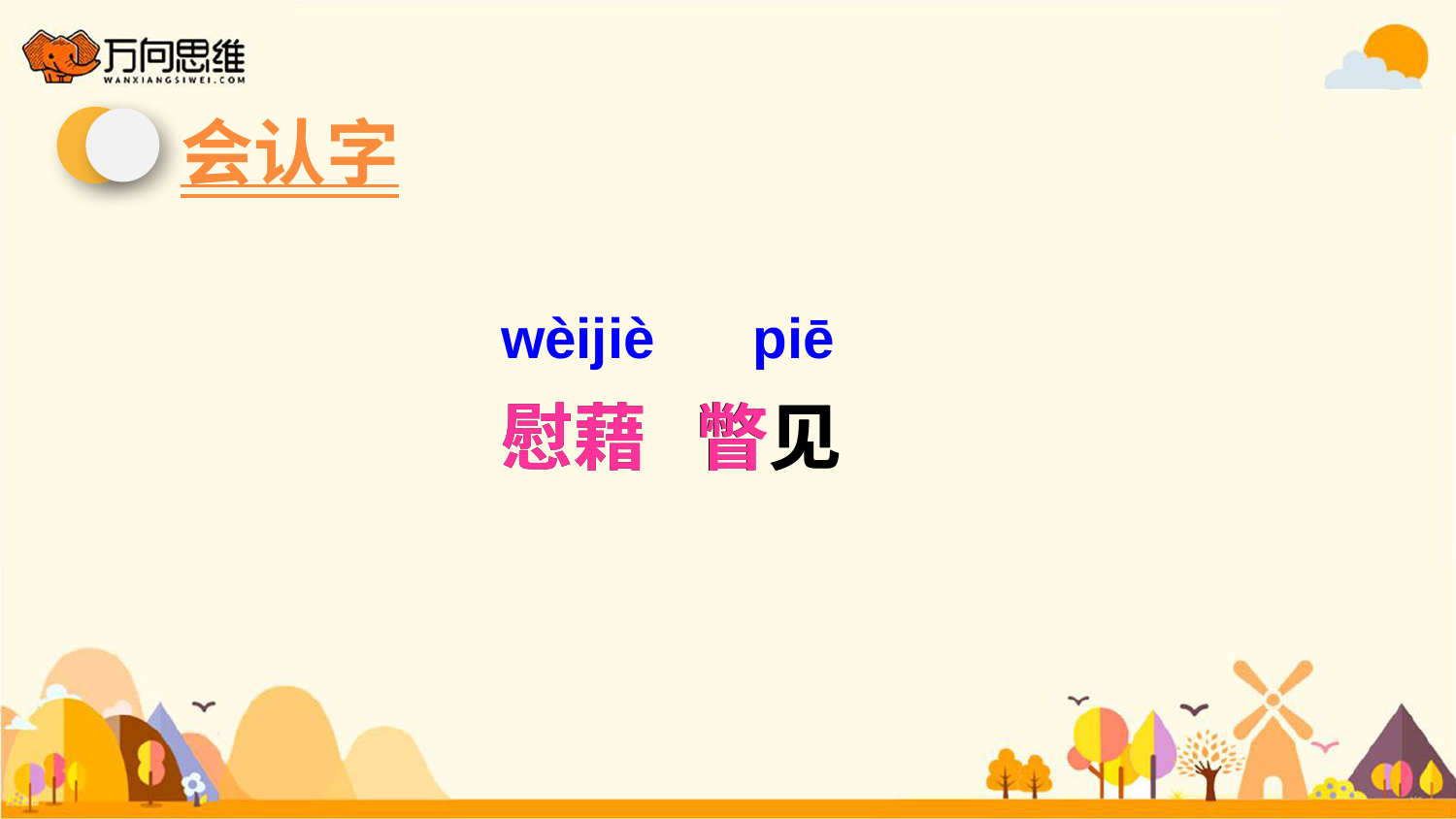

会认字

wèijiè
piē
慰藉   瞥见
慰藉   瞥见